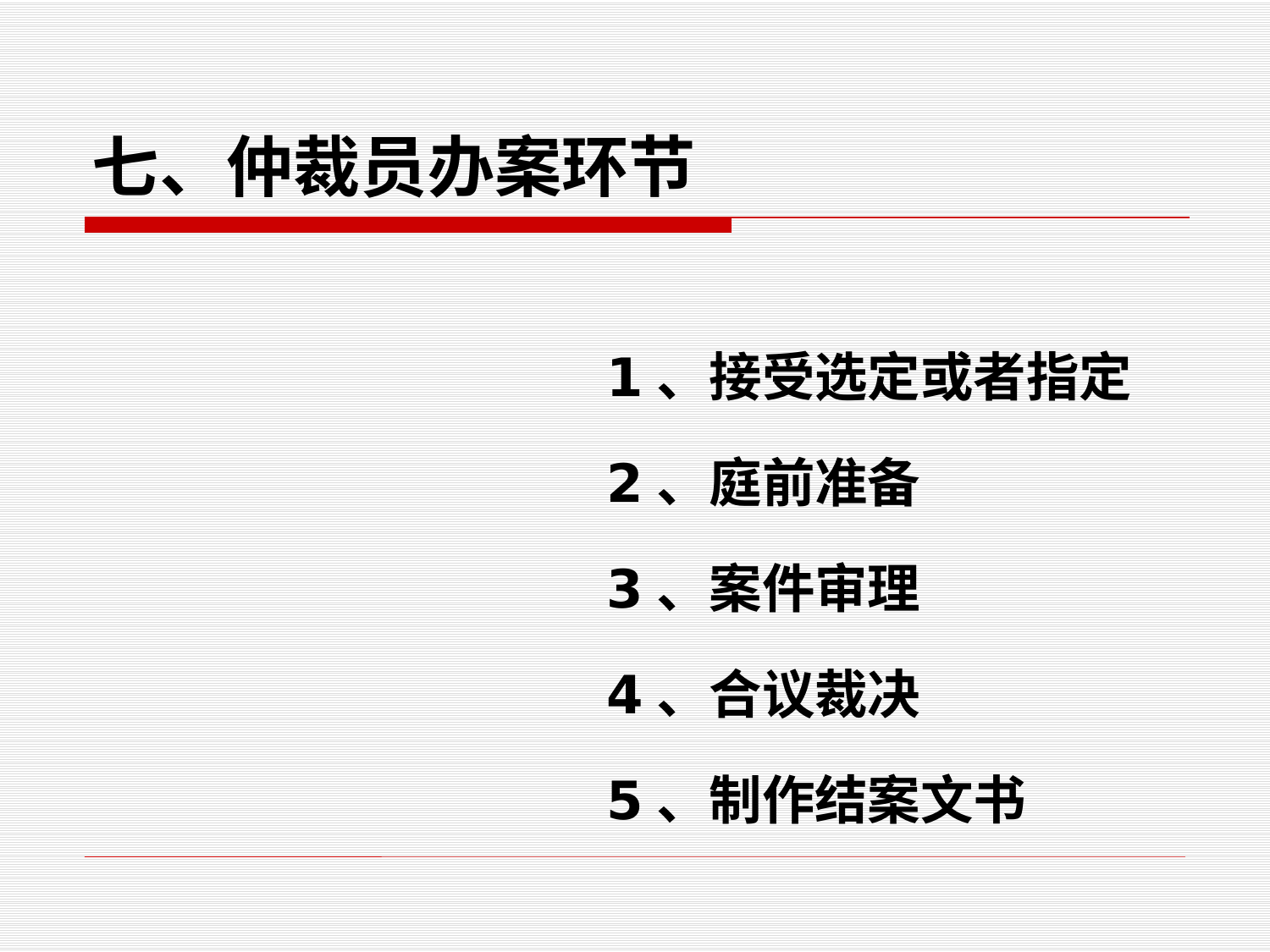

# 七、仲裁员办案环节
                            1、接受选定或者指定
                            2、庭前准备
                            3、案件审理
                            4、合议裁决
                            5、制作结案文书